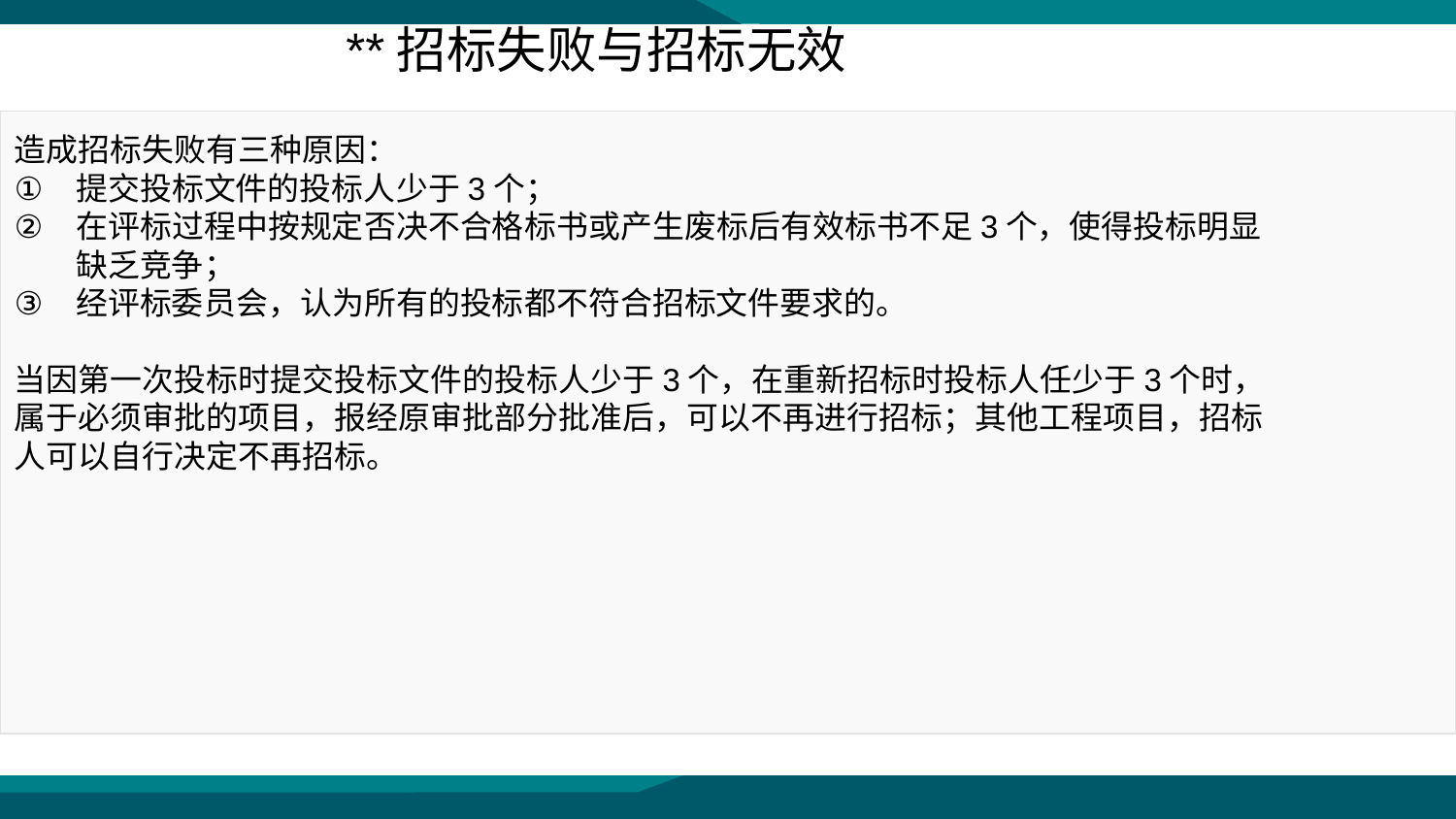

**招标失败与招标无效
造成招标失败有三种原因：
提交投标文件的投标人少于3个；
在评标过程中按规定否决不合格标书或产生废标后有效标书不足3个，使得投标明显缺乏竞争；
经评标委员会，认为所有的投标都不符合招标文件要求的。

当因第一次投标时提交投标文件的投标人少于3个，在重新招标时投标人任少于3个时，属于必须审批的项目，报经原审批部分批准后，可以不再进行招标；其他工程项目，招标人可以自行决定不再招标。